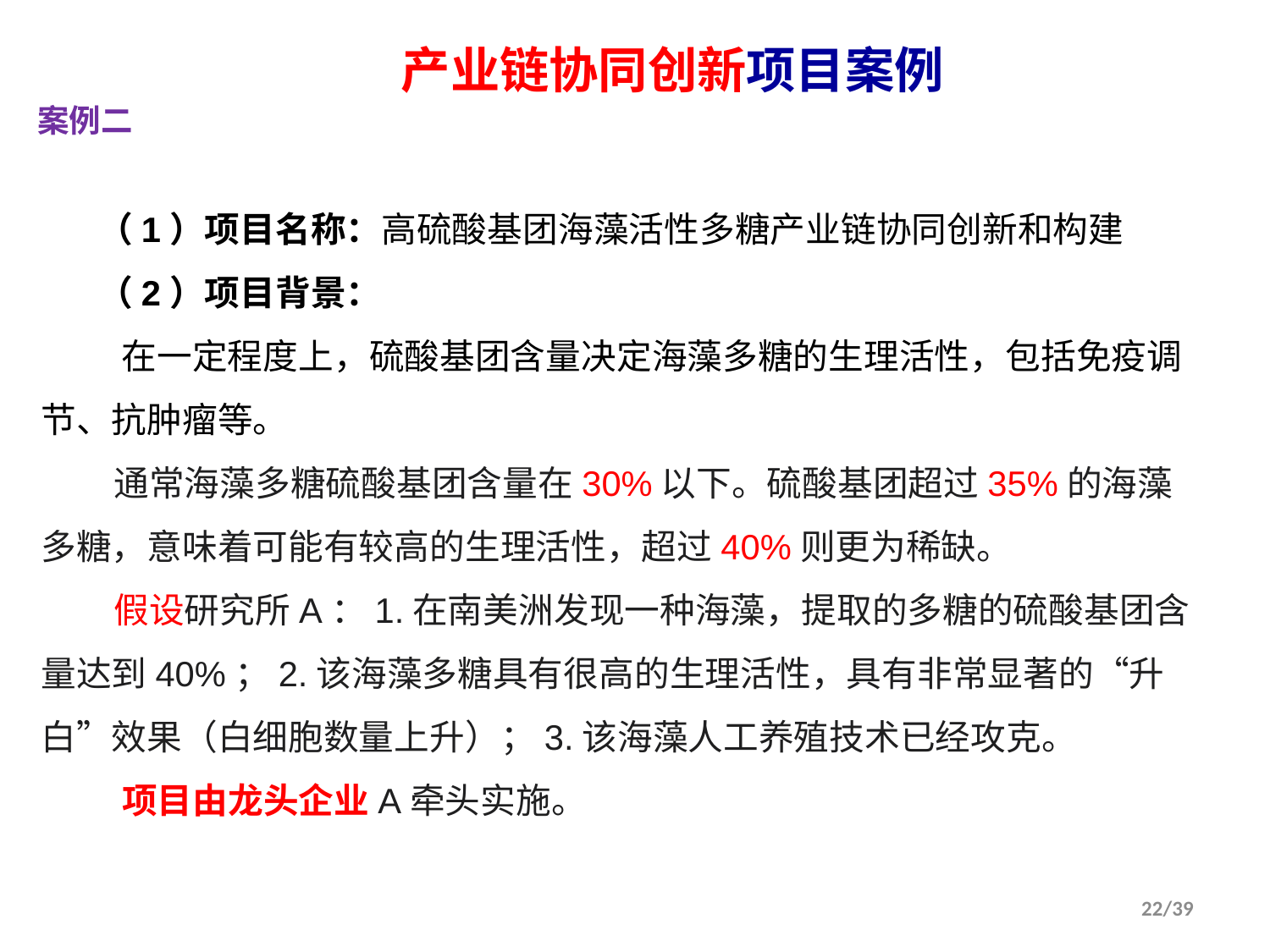

产业链协同创新项目案例
案例二
（1）项目名称：高硫酸基团海藻活性多糖产业链协同创新和构建
（2）项目背景：
  在一定程度上，硫酸基团含量决定海藻多糖的生理活性，包括免疫调节、抗肿瘤等。
 通常海藻多糖硫酸基团含量在30%以下。硫酸基团超过35%的海藻多糖，意味着可能有较高的生理活性，超过40%则更为稀缺。
 假设研究所A：1.在南美洲发现一种海藻，提取的多糖的硫酸基团含量达到40%；2.该海藻多糖具有很高的生理活性，具有非常显著的“升白”效果（白细胞数量上升）；3.该海藻人工养殖技术已经攻克。
  项目由龙头企业A牵头实施。
22/39